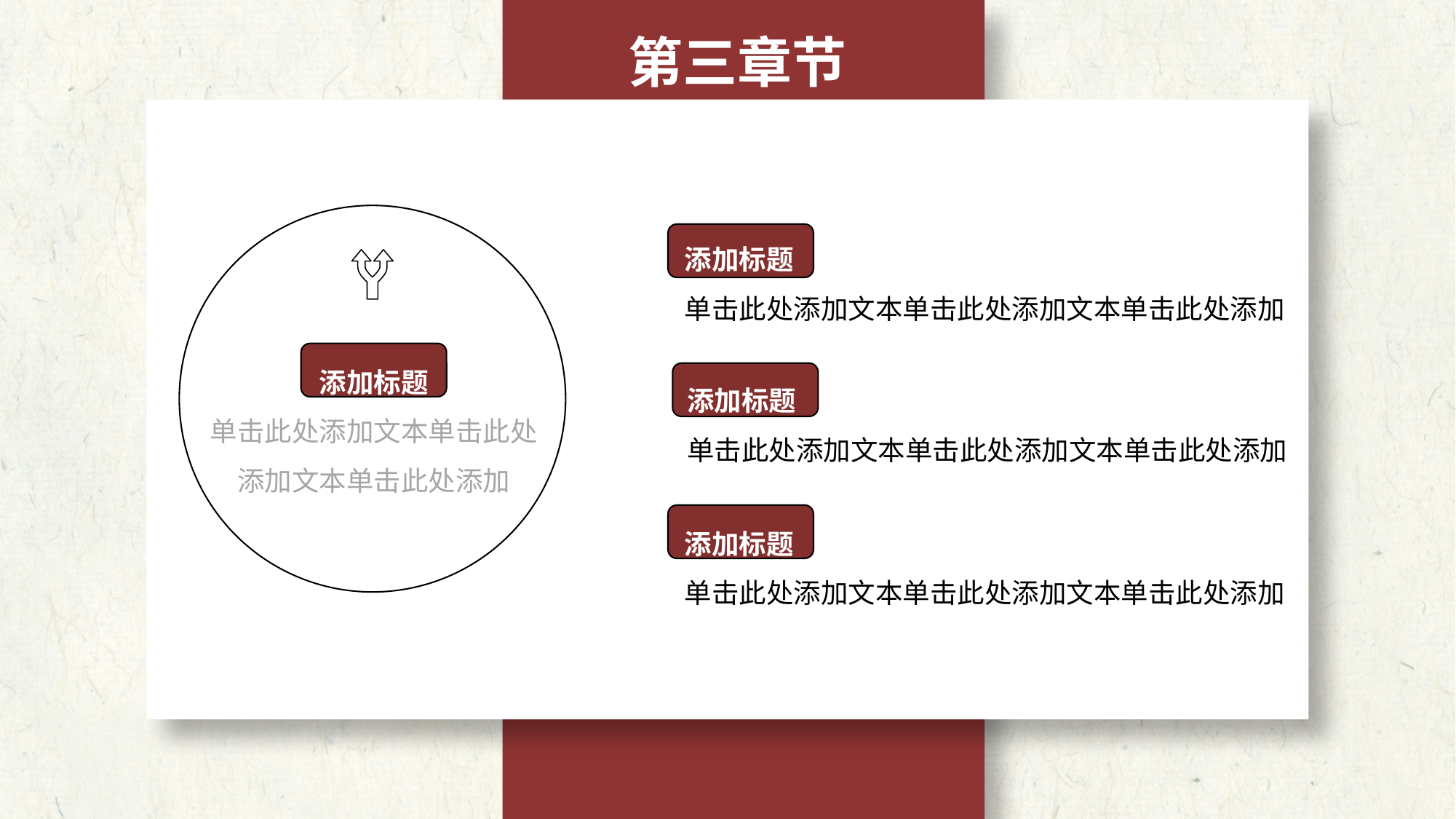

第三章节

添加标题
单击此处添加文本单击此处添加文本单击此处添加

添加标题
单击此处添加文本单击此处添加文本单击此处添加

添加标题
单击此处添加文本单击此处添加文本单击此处添加

添加标题
单击此处添加文本单击此处添加文本单击此处添加